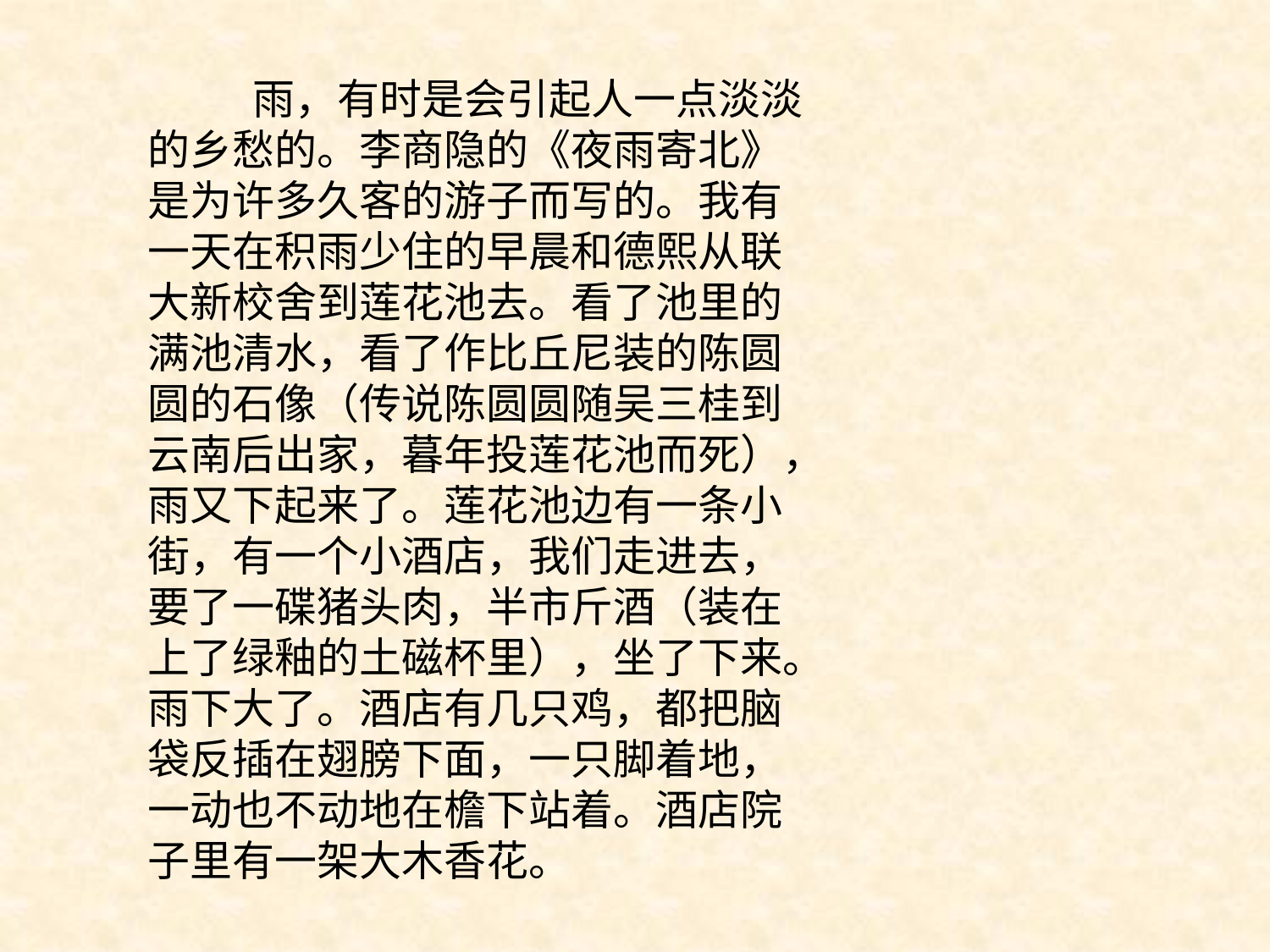

雨，有时是会引起人一点淡淡的乡愁的。李商隐的《夜雨寄北》是为许多久客的游子而写的。我有一天在积雨少住的早晨和德熙从联大新校舍到莲花池去。看了池里的满池清水，看了作比丘尼装的陈圆圆的石像（传说陈圆圆随吴三桂到云南后出家，暮年投莲花池而死），雨又下起来了。莲花池边有一条小街，有一个小酒店，我们走进去，要了一碟猪头肉，半市斤酒（装在上了绿釉的土磁杯里），坐了下来。雨下大了。酒店有几只鸡，都把脑袋反插在翅膀下面，一只脚着地，一动也不动地在檐下站着。酒店院子里有一架大木香花。